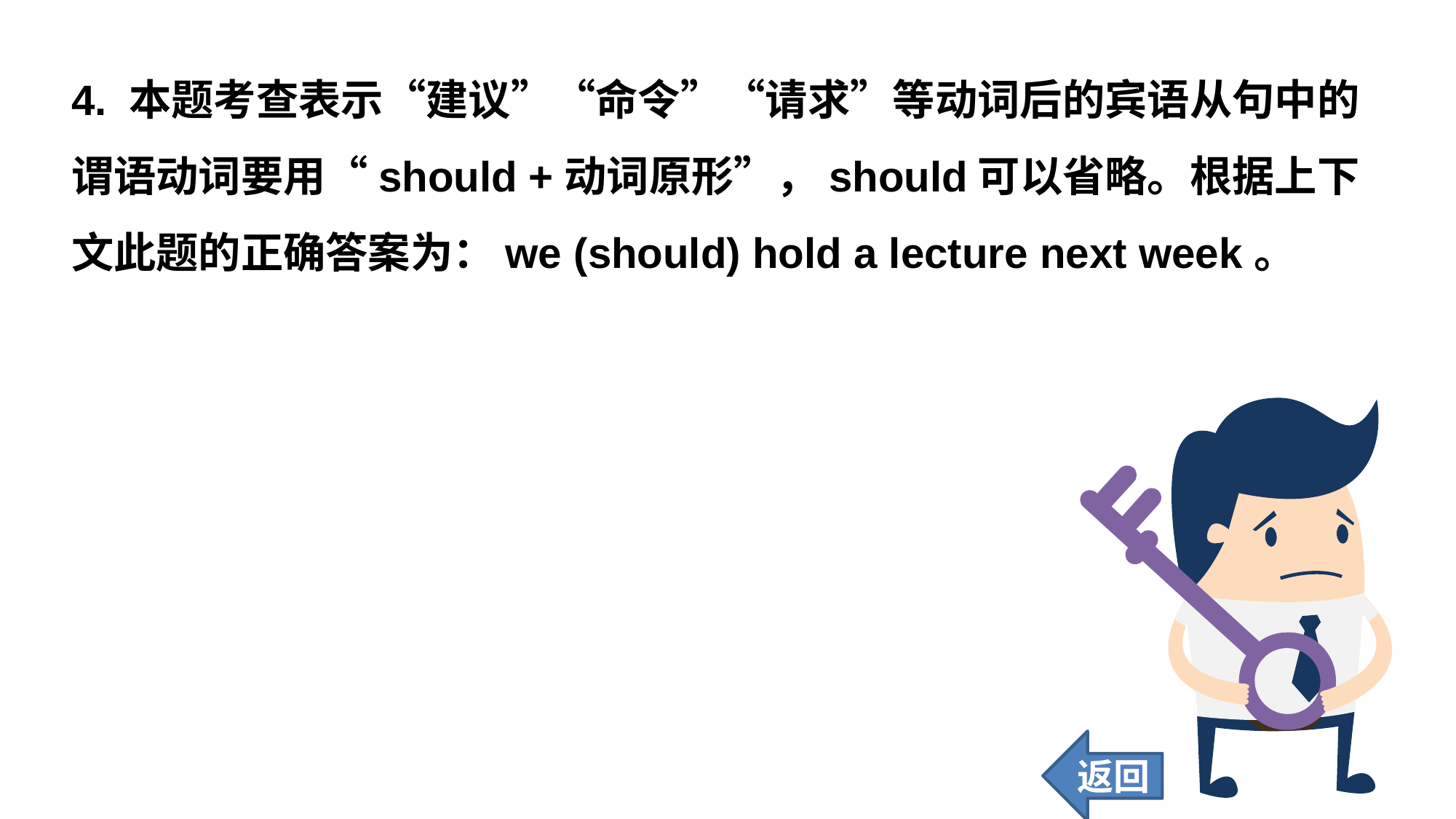

4. 本题考查表示“建议”“命令”“请求”等动词后的宾语从句中的谓语动词要用“should +动词原形”，should可以省略。根据上下文此题的正确答案为：we (should) hold a lecture next week。

返回
99